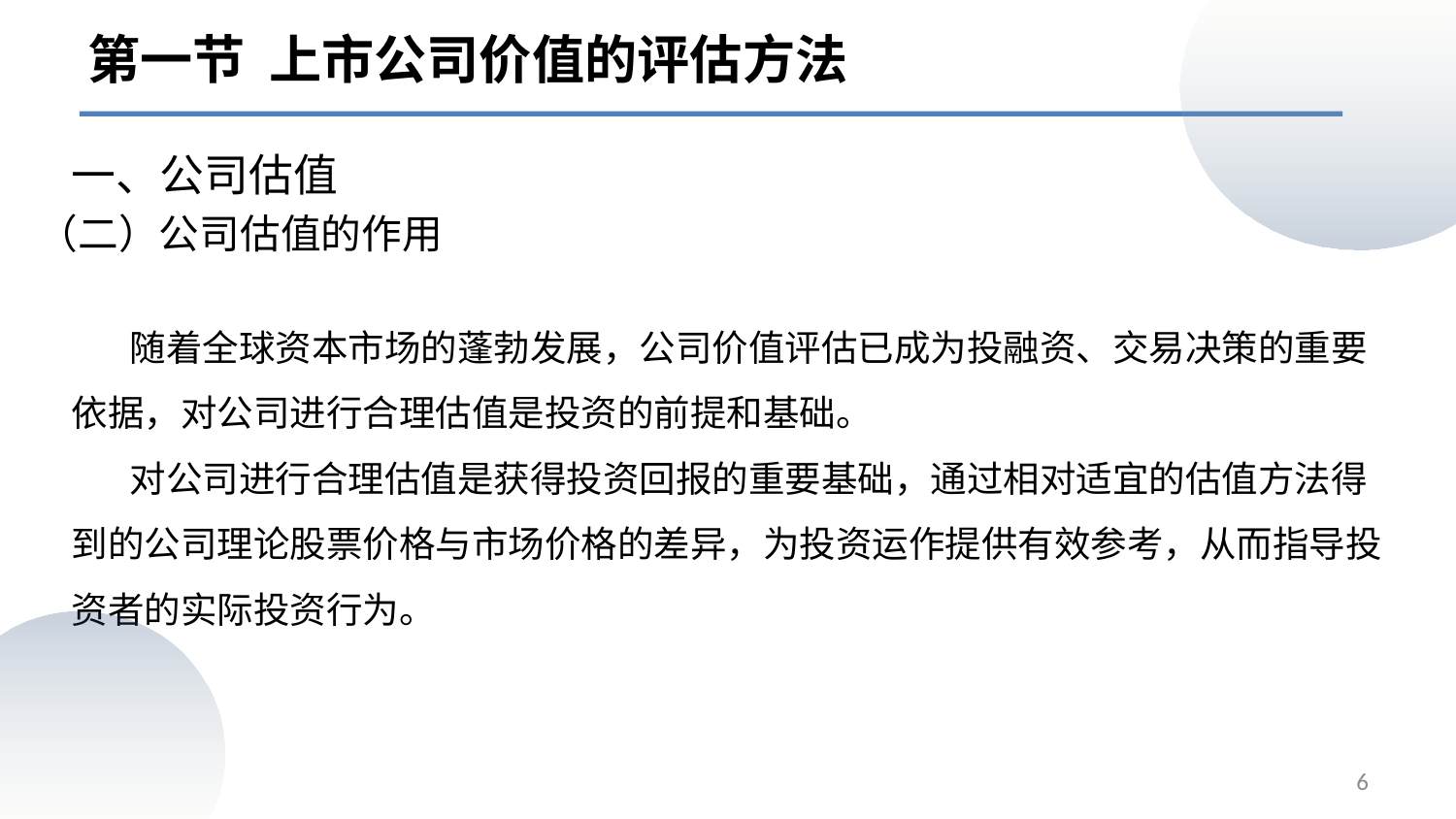

第一节  上市公司价值的评估方法
一、公司估值
# （二）公司估值的作用
      随着全球资本市场的蓬勃发展，公司价值评估已成为投融资、交易决策的重要依据，对公司进行合理估值是投资的前提和基础。
      对公司进行合理估值是获得投资回报的重要基础，通过相对适宜的估值方法得到的公司理论股票价格与市场价格的差异，为投资运作提供有效参考，从而指导投资者的实际投资行为。

6